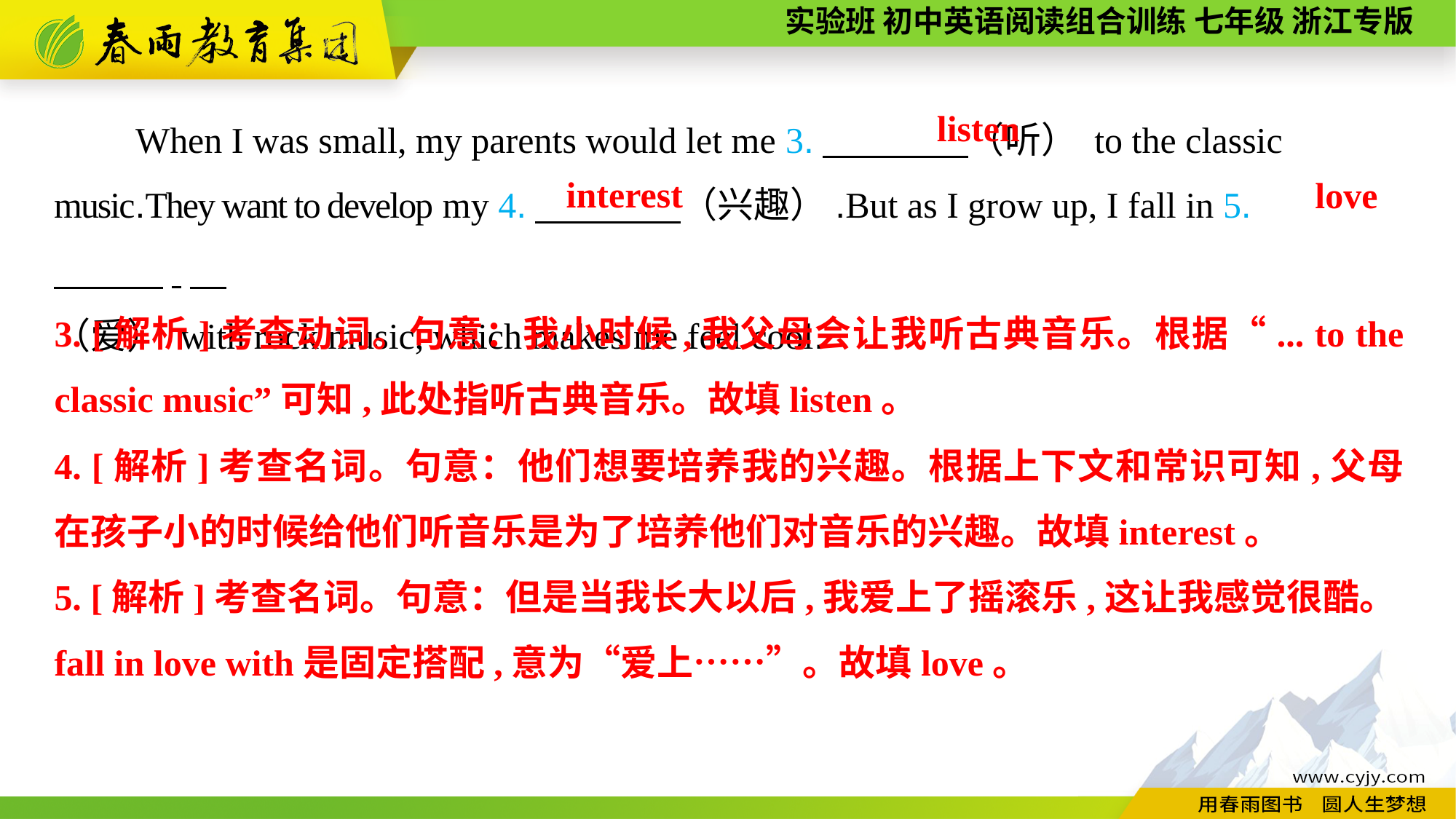

When I was small, my parents would let me 3.　　　　（听） to the classic music.They want to develop my 4.　　　　（兴趣）.But as I grow up, I fall in 5. 　　　.
（爱） with rock music, which makes me feel cool.
listen
interest
love
3. [解析]考查动词。句意：我小时候,我父母会让我听古典音乐。根据“... to the classic music”可知,此处指听古典音乐。故填listen。
4. [解析]考查名词。句意：他们想要培养我的兴趣。根据上下文和常识可知,父母在孩子小的时候给他们听音乐是为了培养他们对音乐的兴趣。故填interest。
5. [解析]考查名词。句意：但是当我长大以后,我爱上了摇滚乐,这让我感觉很酷。fall in love with是固定搭配,意为“爱上……”。故填love。